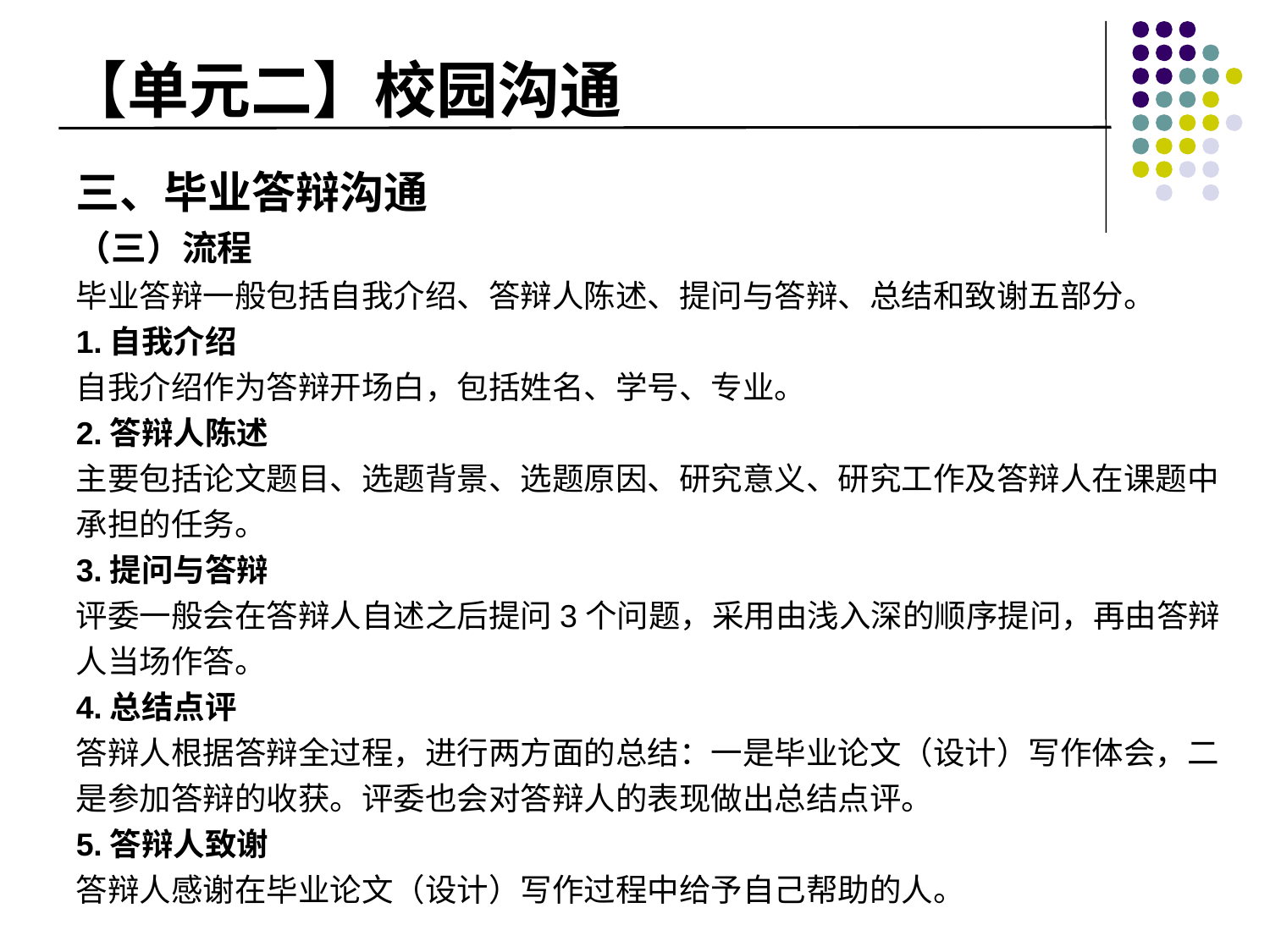

# 【单元二】校园沟通
三、毕业答辩沟通
（三）流程
毕业答辩一般包括自我介绍、答辩人陈述、提问与答辩、总结和致谢五部分。
1.自我介绍
自我介绍作为答辩开场白，包括姓名、学号、专业。
2.答辩人陈述
主要包括论文题目、选题背景、选题原因、研究意义、研究工作及答辩人在课题中承担的任务。
3.提问与答辩
评委一般会在答辩人自述之后提问3个问题，采用由浅入深的顺序提问，再由答辩人当场作答。
4.总结点评
答辩人根据答辩全过程，进行两方面的总结：一是毕业论文（设计）写作体会，二是参加答辩的收获。评委也会对答辩人的表现做出总结点评。
5.答辩人致谢
答辩人感谢在毕业论文（设计）写作过程中给予自己帮助的人。